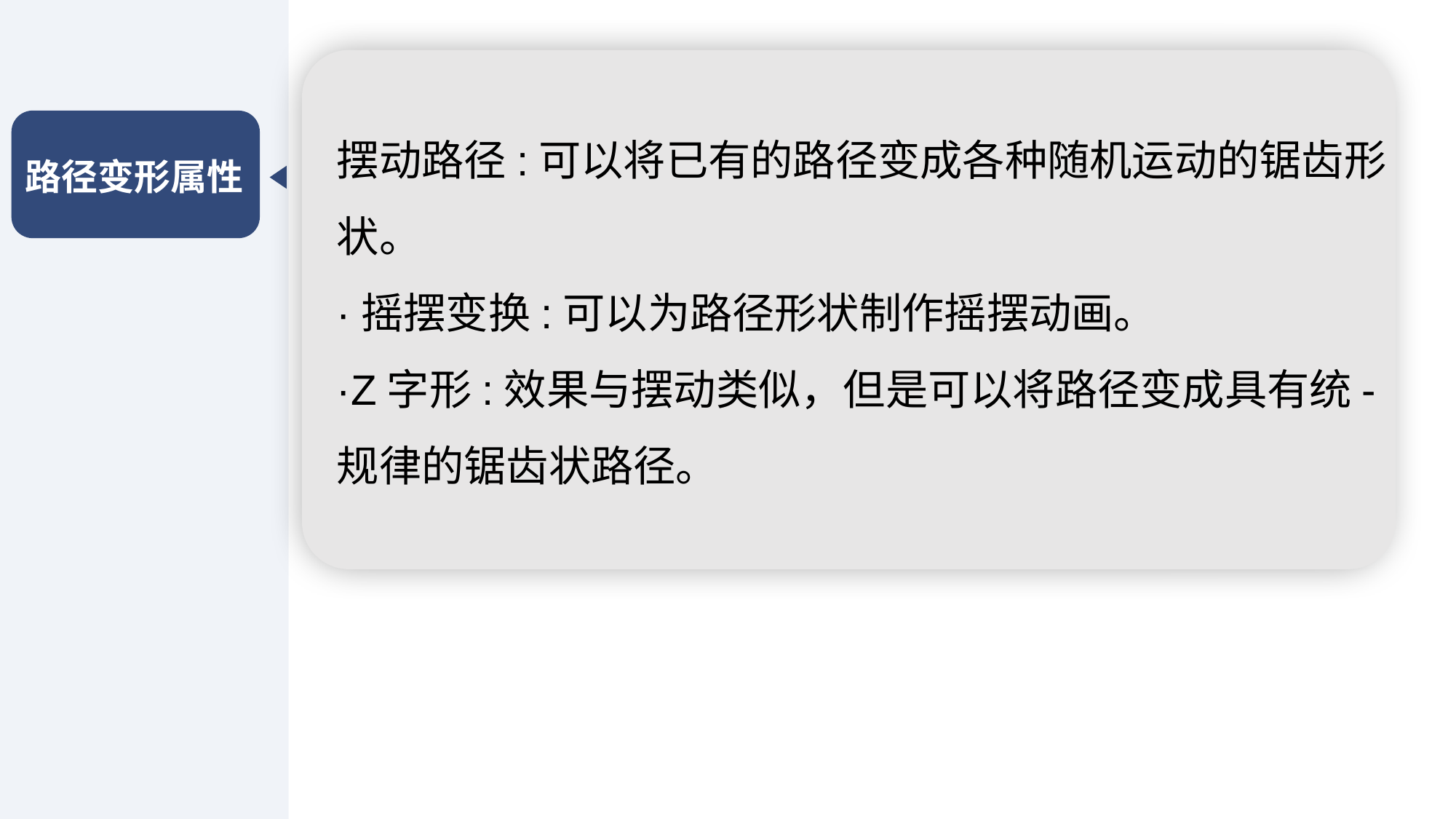

摆动路径:可以将已有的路径变成各种随机运动的锯齿形状。
·摇摆变换:可以为路径形状制作摇摆动画。
·Z字形:效果与摆动类似，但是可以将路径变成具有统-规律的锯齿状路径。

路径变形属性